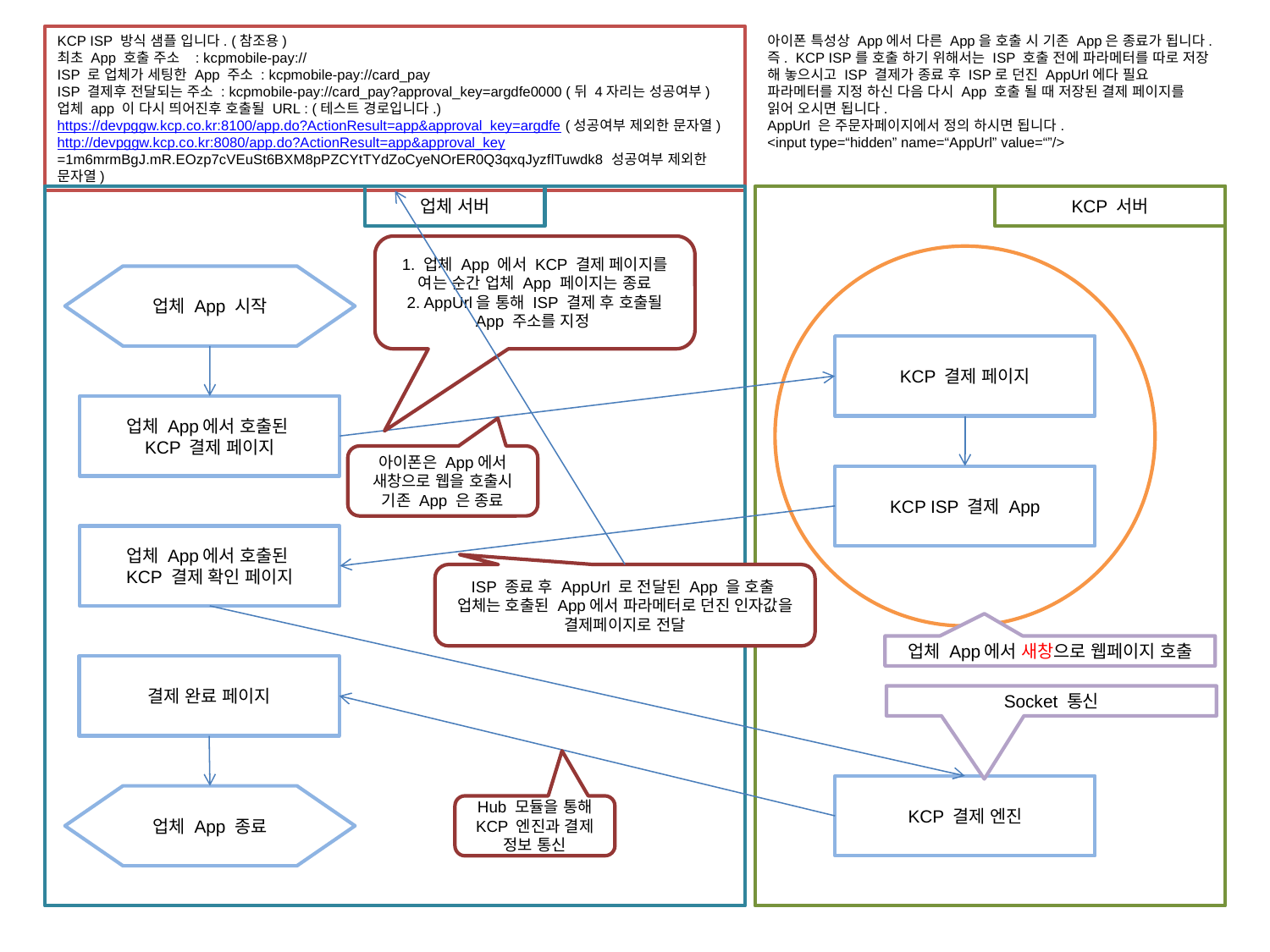

KCP ISP 방식 샘플 입니다. (참조용)
최초 App 호출 주소   : kcpmobile-pay://
ISP 로 업체가 세팅한 App 주소 : kcpmobile-pay://card_pay
ISP 결제후 전달되는 주소 : kcpmobile-pay://card_pay?approval_key=argdfe0000 (뒤 4자리는 성공여부)
업체 app 이 다시 띄어진후 호출될 URL : (테스트 경로입니다.)
https://devpggw.kcp.co.kr:8100/app.do?ActionResult=app&approval_key=argdfe (성공여부 제외한 문자열)
http://devpggw.kcp.co.kr:8080/app.do?ActionResult=app&approval_key=1m6mrmBgJ.mR.EOzp7cVEuSt6BXM8pPZCYtTYdZoCyeNOrER0Q3qxqJyzflTuwdk8 성공여부 제외한 문자열)
아이폰 특성상 App에서 다른 App을 호출 시 기존 App은 종료가 됩니다.
즉.  KCP ISP를 호출 하기 위해서는 ISP 호출 전에 파라메터를 따로 저장 해 놓으시고 ISP 결제가 종료 후 ISP로 던진 AppUrl에다 필요 파라메터를 지정 하신 다음 다시 App 호출 될 때 저장된 결제 페이지를 읽어 오시면 됩니다.
AppUrl 은 주문자페이지에서 정의 하시면 됩니다.
<input type=“hidden” name=“AppUrl” value=“”/>

업체 서버

KCP 서버
1. 업체 App 에서 KCP 결제 페이지를 여는 순간 업체 App 페이지는 종료
2. AppUrl을 통해 ISP 결제 후 호출될 App 주소를 지정

업체 App 시작
KCP 결제 페이지
업체 App에서 호출된
KCP 결제 페이지
아이폰은 App에서 새창으로 웹을 호출시 기존 App 은 종료
KCP ISP 결제 App
업체 App에서 호출된
KCP 결제 확인 페이지
ISP 종료 후 AppUrl 로 전달된 App 을 호출
업체는 호출된 App에서 파라메터로 던진 인자값을 결제페이지로 전달
업체 App에서 새창으로 웹페이지 호출
결제 완료 페이지
Socket 통신
KCP 결제 엔진
업체 App 종료
Hub 모듈을 통해 KCP 엔진과 결제 정보 통신